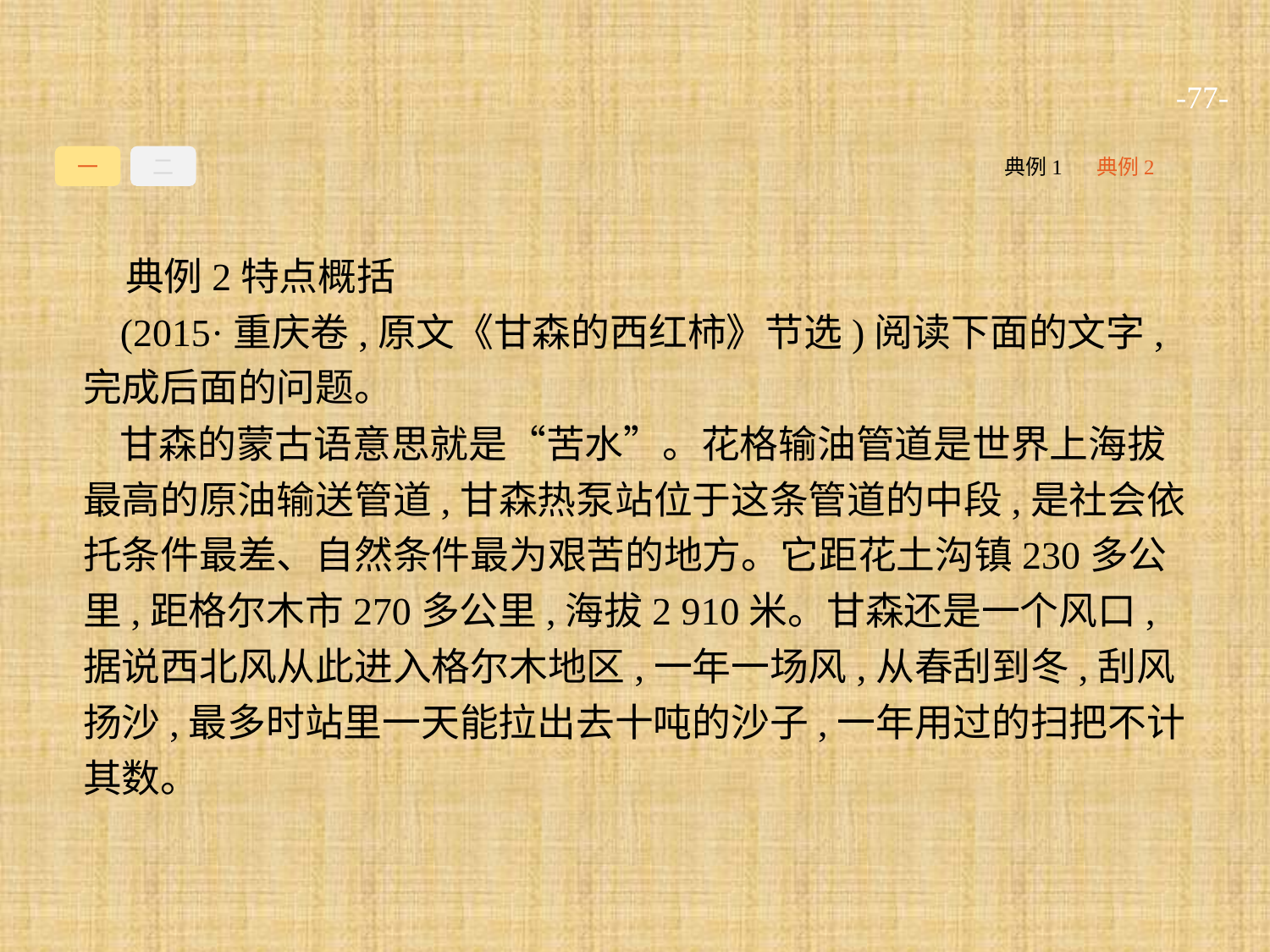

-77-
一
二
典例1
典例2
典例2特点概括
(2015·重庆卷,原文《甘森的西红柿》节选)阅读下面的文字,完成后面的问题。
甘森的蒙古语意思就是“苦水”。花格输油管道是世界上海拔最高的原油输送管道,甘森热泵站位于这条管道的中段,是社会依托条件最差、自然条件最为艰苦的地方。它距花土沟镇230多公里,距格尔木市270多公里,海拔2 910米。甘森还是一个风口,据说西北风从此进入格尔木地区,一年一场风,从春刮到冬,刮风扬沙,最多时站里一天能拉出去十吨的沙子,一年用过的扫把不计其数。